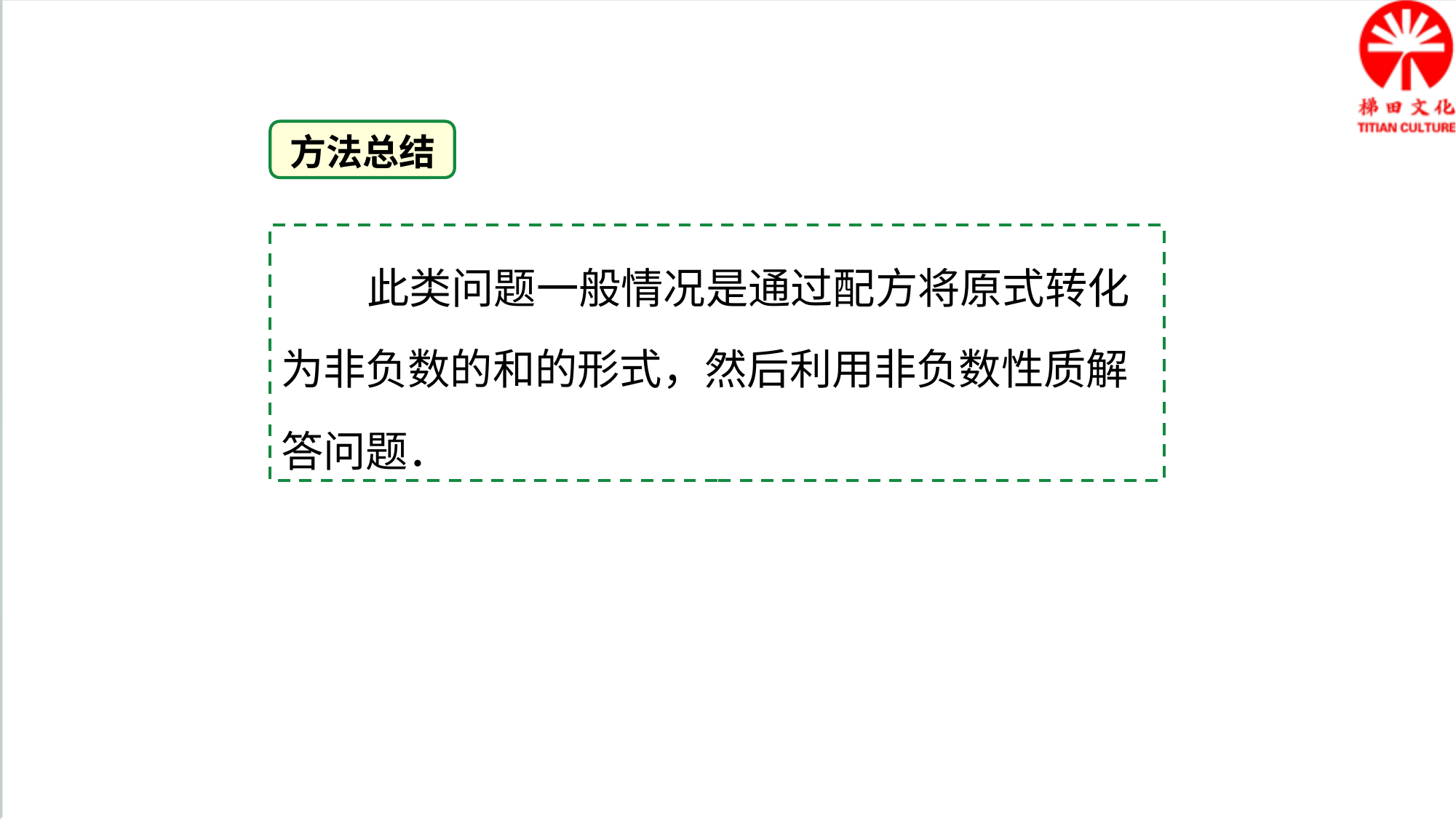

方法总结
        此类问题一般情况是通过配方将原式转化为非负数的和的形式，然后利用非负数性质解答问题．